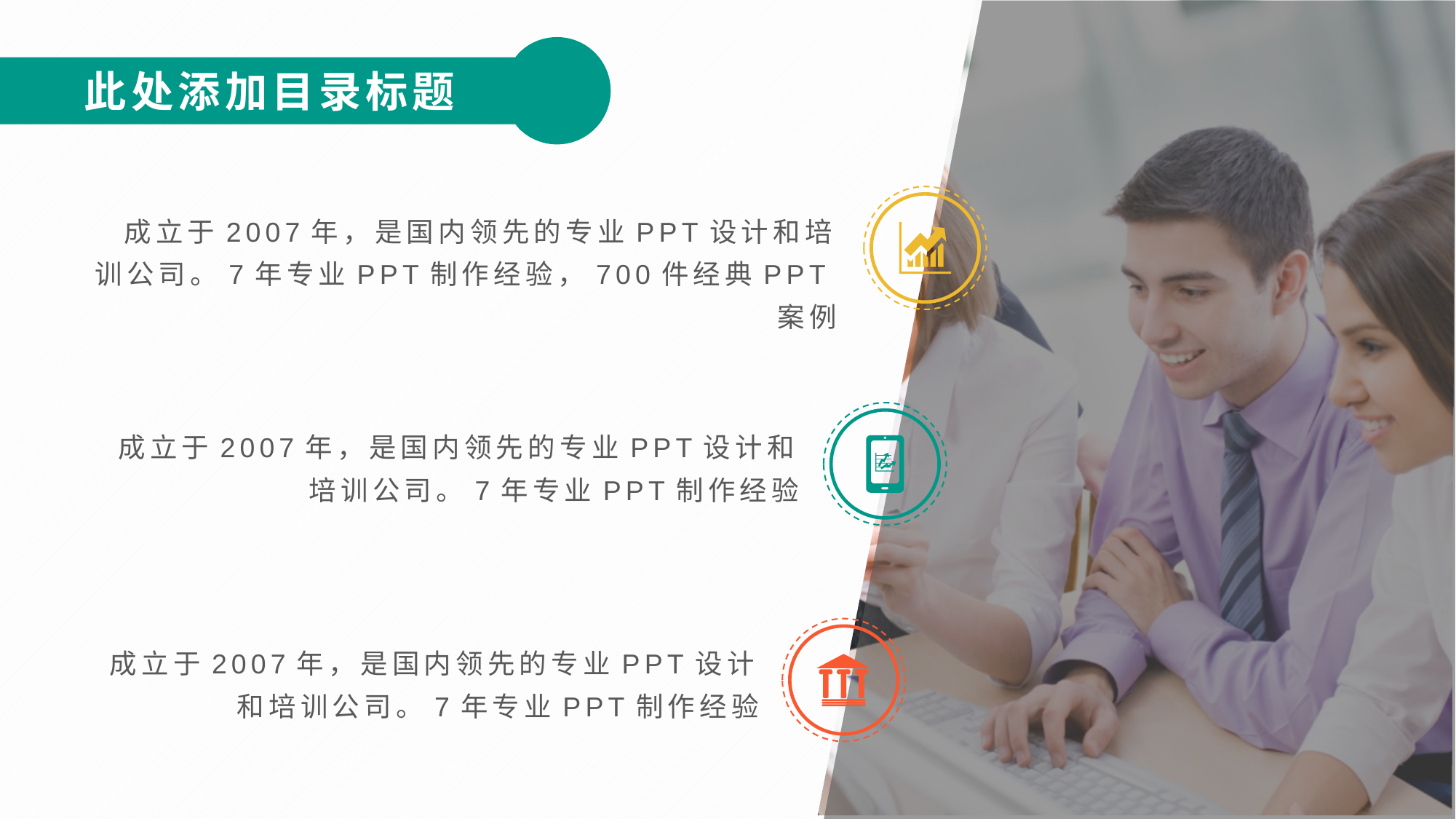

此处添加目录标题

成立于2007年，是国内领先的专业PPT设计和培训公司。7年专业PPT制作经验，700件经典PPT案例

成立于2007年，是国内领先的专业PPT设计和培训公司。7年专业PPT制作经验

成立于2007年，是国内领先的专业PPT设计和培训公司。7年专业PPT制作经验